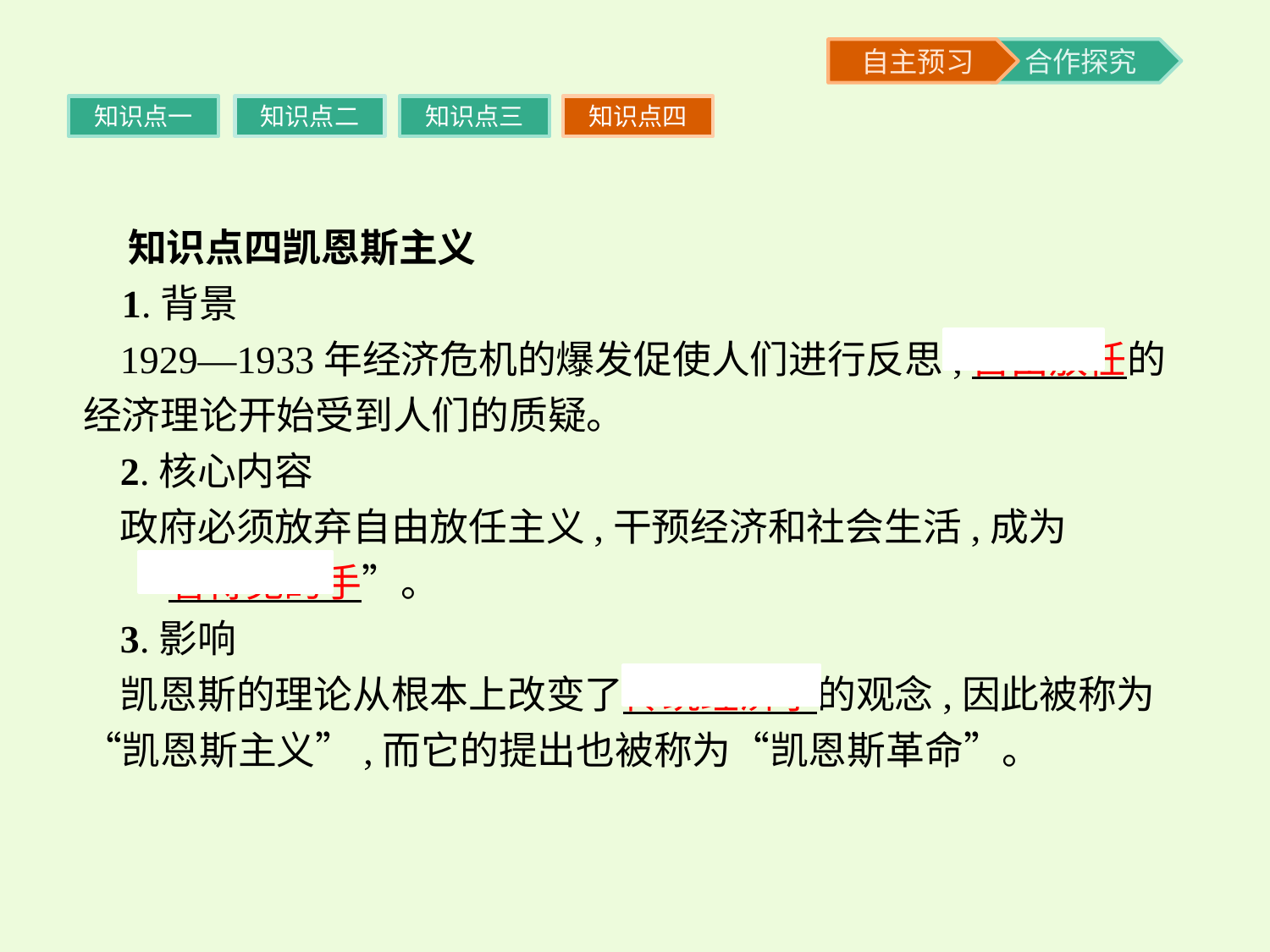

知识点一
知识点二
知识点三
知识点四
    知识点四凯恩斯主义
    1.背景
1929—1933年经济危机的爆发促使人们进行反思,自由放任的经济理论开始受到人们的质疑。
2.核心内容
政府必须放弃自由放任主义,干预经济和社会生活,成为
“看得见的手”。
3.影响
凯恩斯的理论从根本上改变了传统经济学的观念,因此被称为“凯恩斯主义”,而它的提出也被称为“凯恩斯革命”。